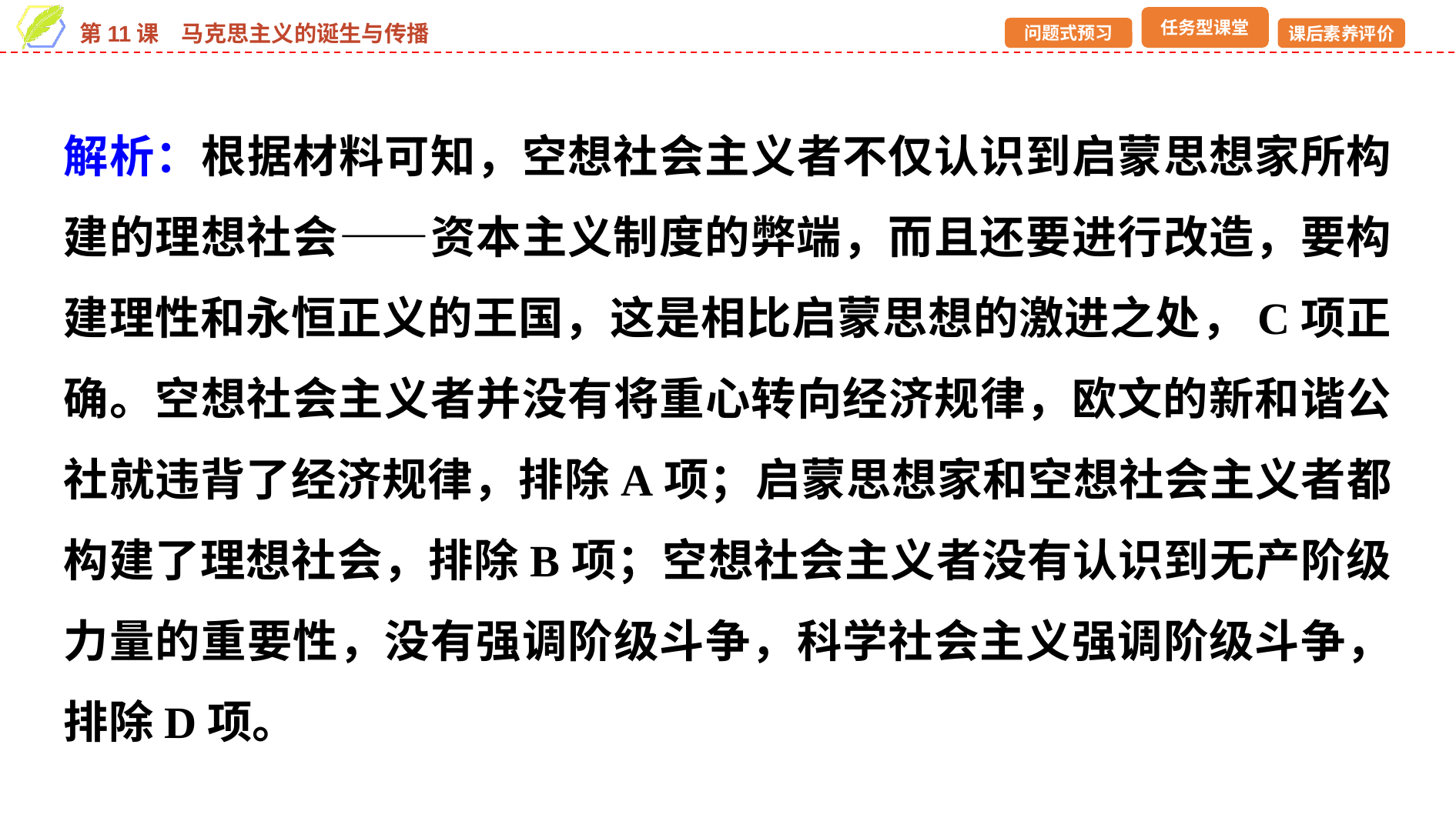

解析：根据材料可知，空想社会主义者不仅认识到启蒙思想家所构建的理想社会——资本主义制度的弊端，而且还要进行改造，要构建理性和永恒正义的王国，这是相比启蒙思想的激进之处，C项正确。空想社会主义者并没有将重心转向经济规律，欧文的新和谐公社就违背了经济规律，排除A项；启蒙思想家和空想社会主义者都构建了理想社会，排除B项；空想社会主义者没有认识到无产阶级力量的重要性，没有强调阶级斗争，科学社会主义强调阶级斗争，排除D项。